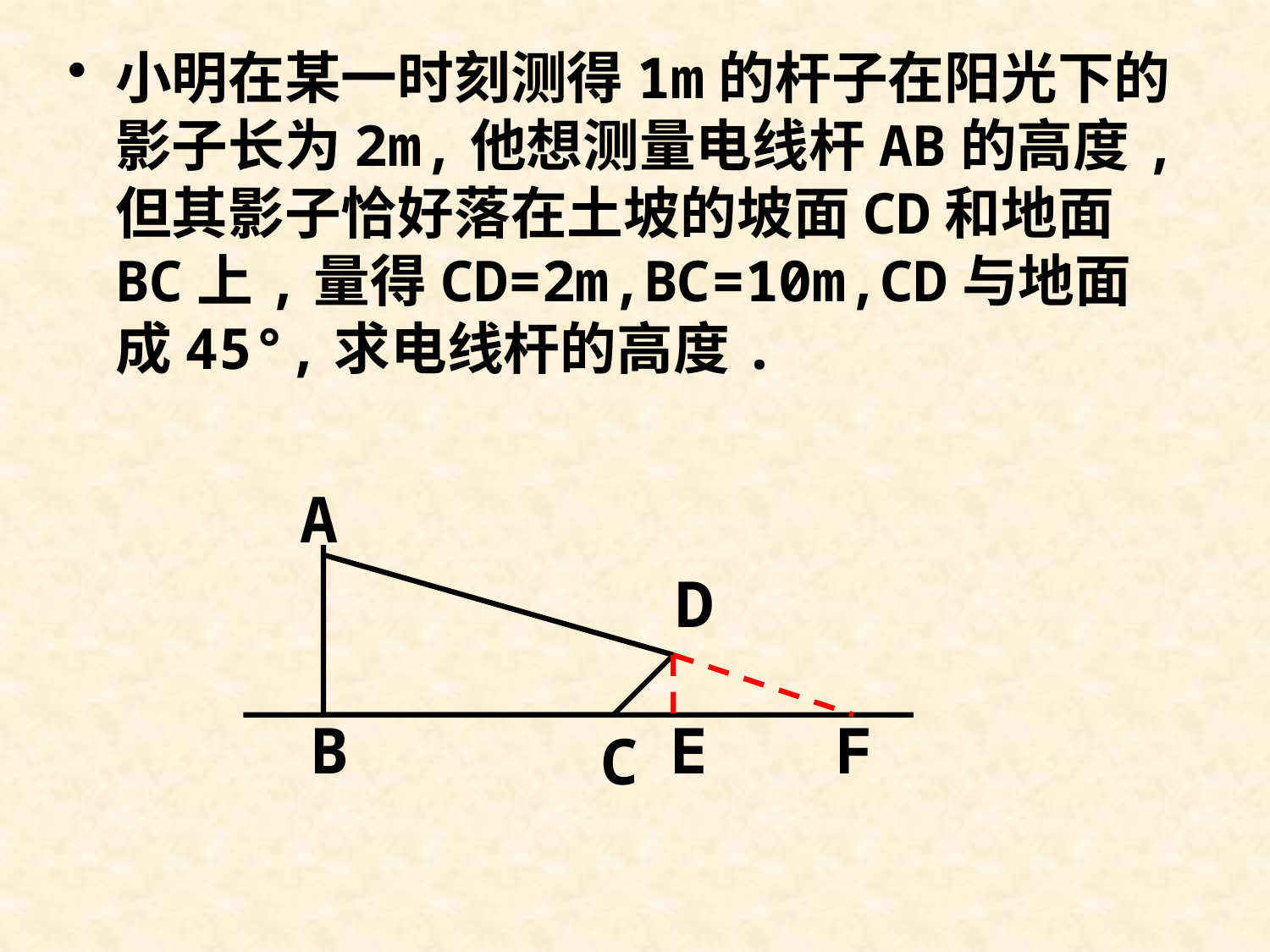

小明在某一时刻测得1m的杆子在阳光下的影子长为2m,他想测量电线杆AB的高度,但其影子恰好落在土坡的坡面CD和地面BC上,量得CD=2m,BC=10m,CD与地面成45°,求电线杆的高度.
A

D

B
E
F

C